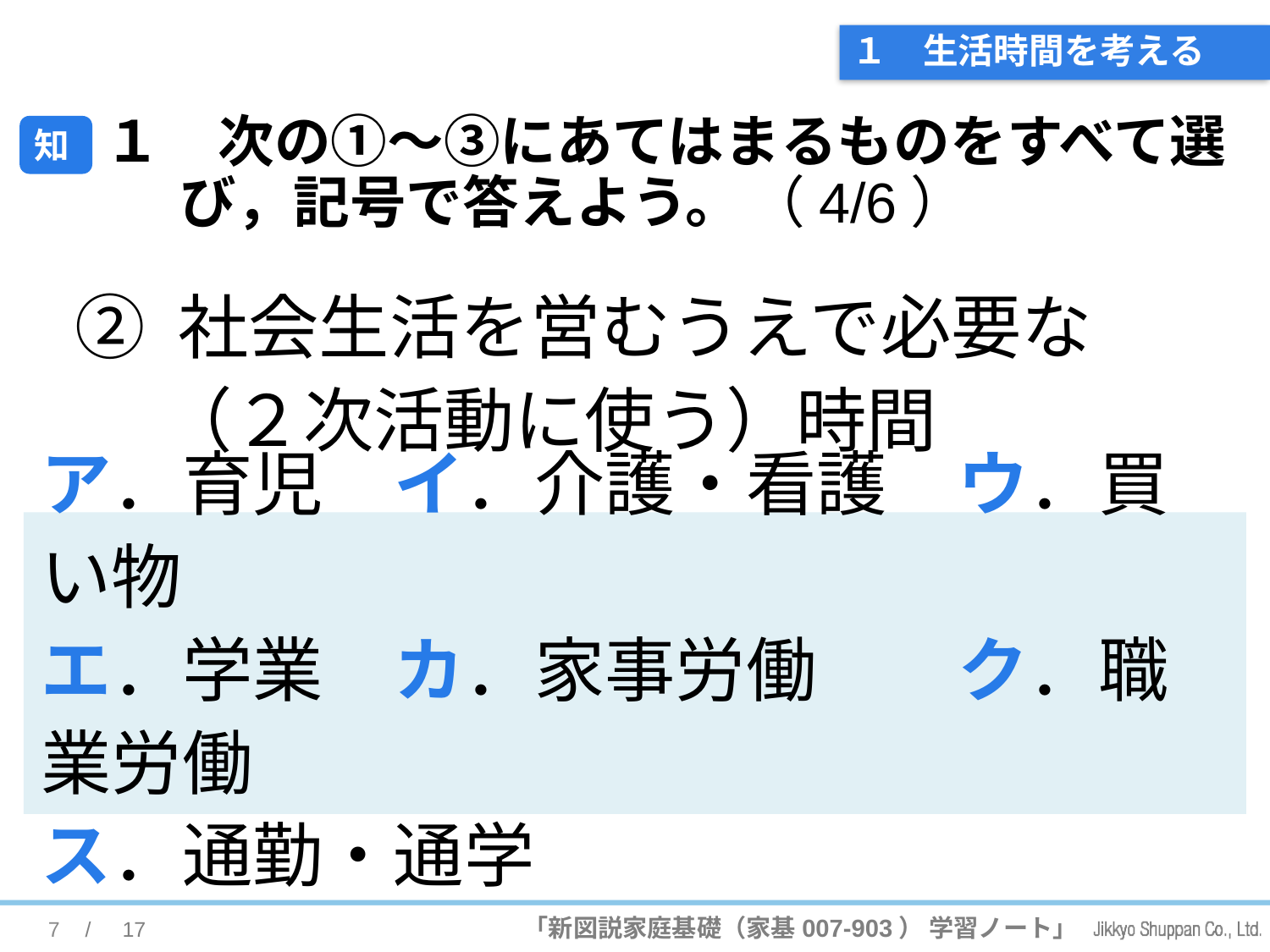

# １　生活時間を考える
１　次の①～③にあてはまるものをすべて選び，記号で答えよう。 （4/6）
知
② 社会生活を営むうえで必要な（２次活動に使う）時間
ア．育児　イ．介護・看護　ウ．買い物
エ．学業　カ．家事労働　　ク．職業労働
ス．通勤・通学
7